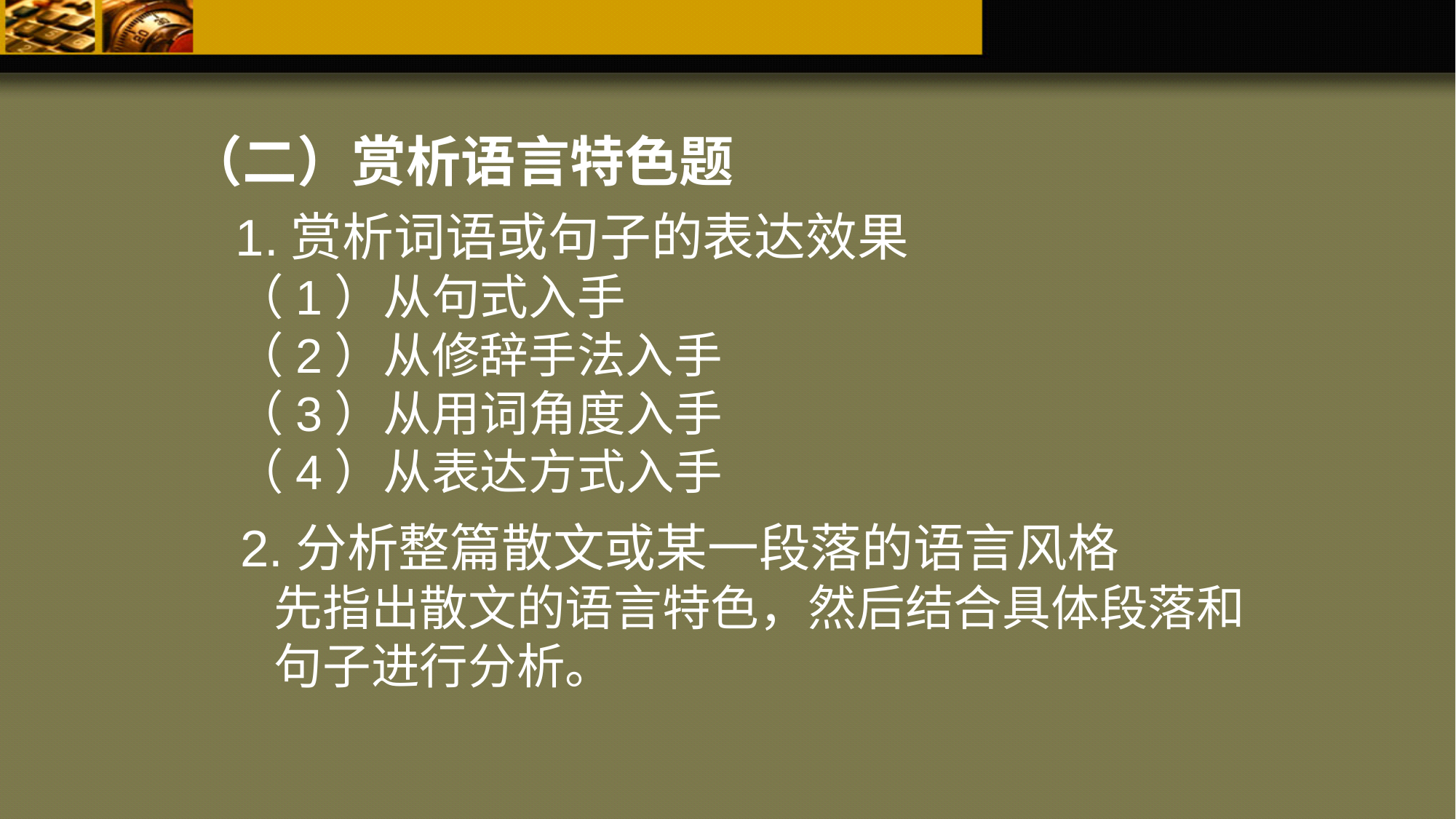

（二）赏析语言特色题
1.赏析词语或句子的表达效果
（1）从句式入手
（2）从修辞手法入手
（3）从用词角度入手
（4）从表达方式入手

2.分析整篇散文或某一段落的语言风格
  先指出散文的语言特色，然后结合具体段落和
  句子进行分析。